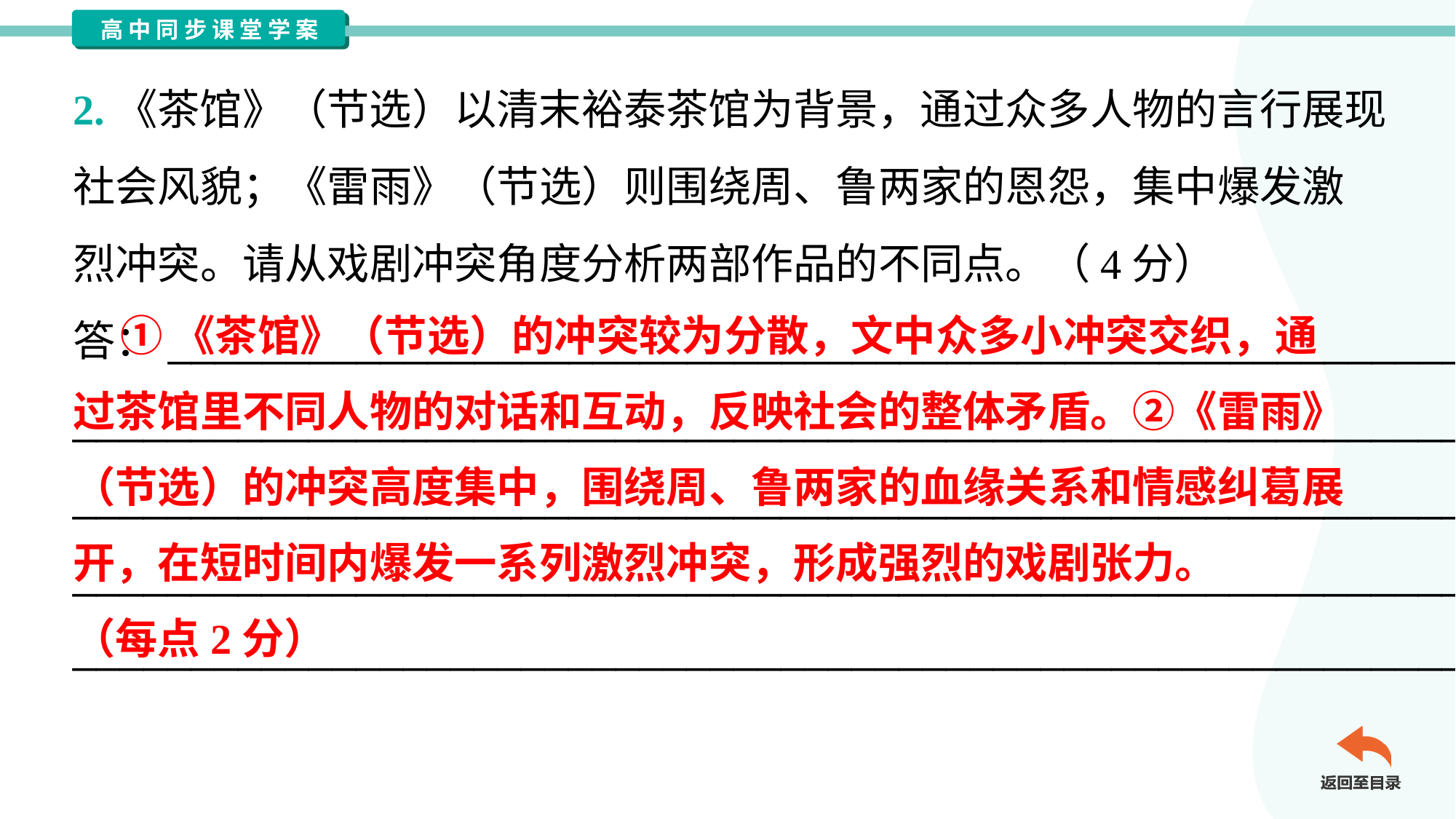

2.《茶馆》（节选）以清末裕泰茶馆为背景，通过众多人物的言行展现
社会风貌；《雷雨》（节选）则围绕周、鲁两家的恩怨，集中爆发激
烈冲突。请从戏剧冲突角度分析两部作品的不同点。（4分）
答：_________________________________________________________
_____________________________________________________________
_____________________________________________________________
_____________________________________________________________
_____________________________________________________________
     ①《茶馆》（节选）的冲突较为分散，文中众多小冲突交织，通
过茶馆里不同人物的对话和互动，反映社会的整体矛盾。②《雷雨》
（节选）的冲突高度集中，围绕周、鲁两家的血缘关系和情感纠葛展
开，在短时间内爆发一系列激烈冲突，形成强烈的戏剧张力。
（每点2分）